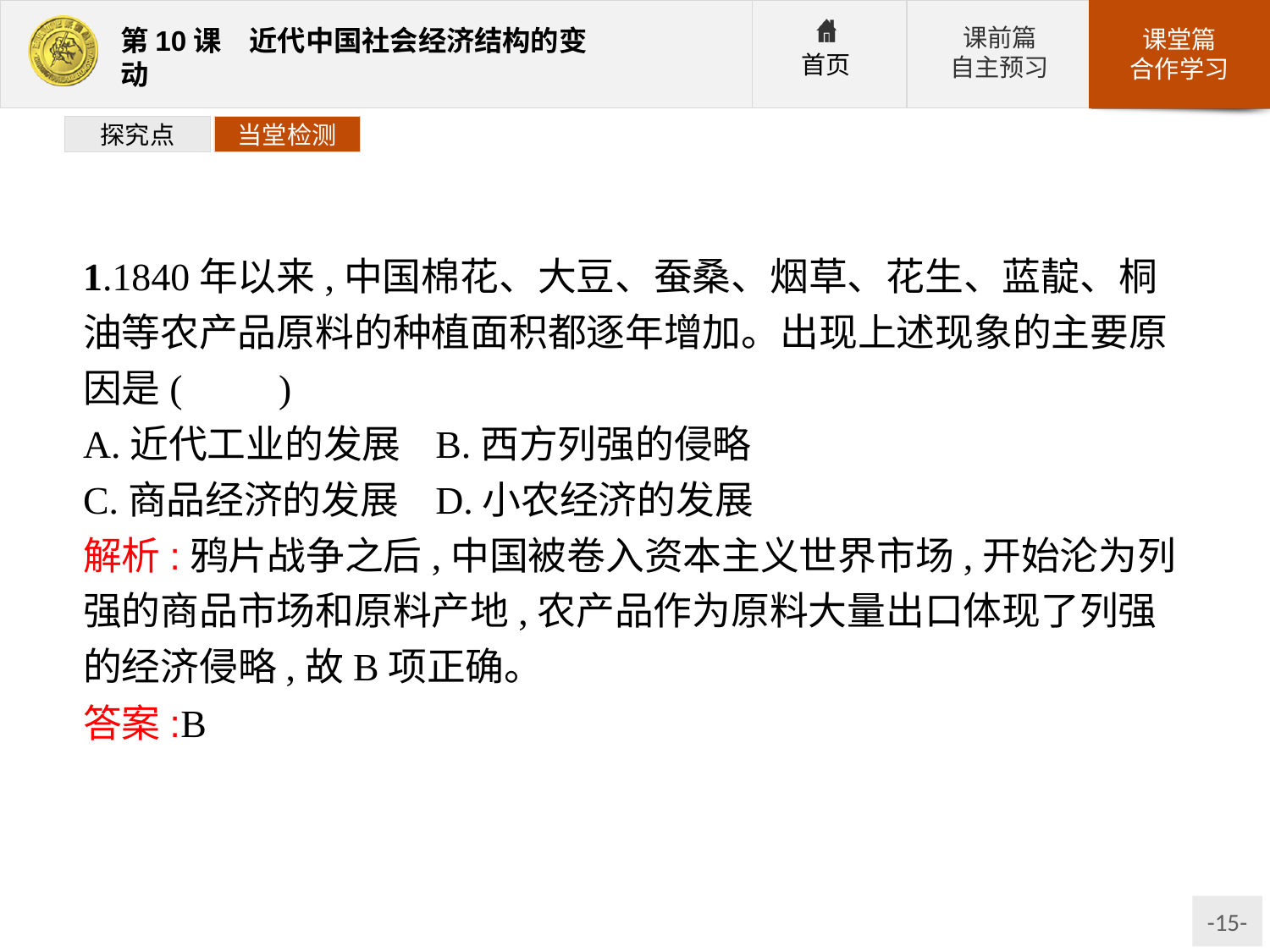

探究点
当堂检测
1.1840年以来,中国棉花、大豆、蚕桑、烟草、花生、蓝靛、桐油等农产品原料的种植面积都逐年增加。出现上述现象的主要原因是(　　)
A.近代工业的发展	B.西方列强的侵略
C.商品经济的发展	D.小农经济的发展
解析:鸦片战争之后,中国被卷入资本主义世界市场,开始沦为列强的商品市场和原料产地,农产品作为原料大量出口体现了列强的经济侵略,故B项正确。
答案:B